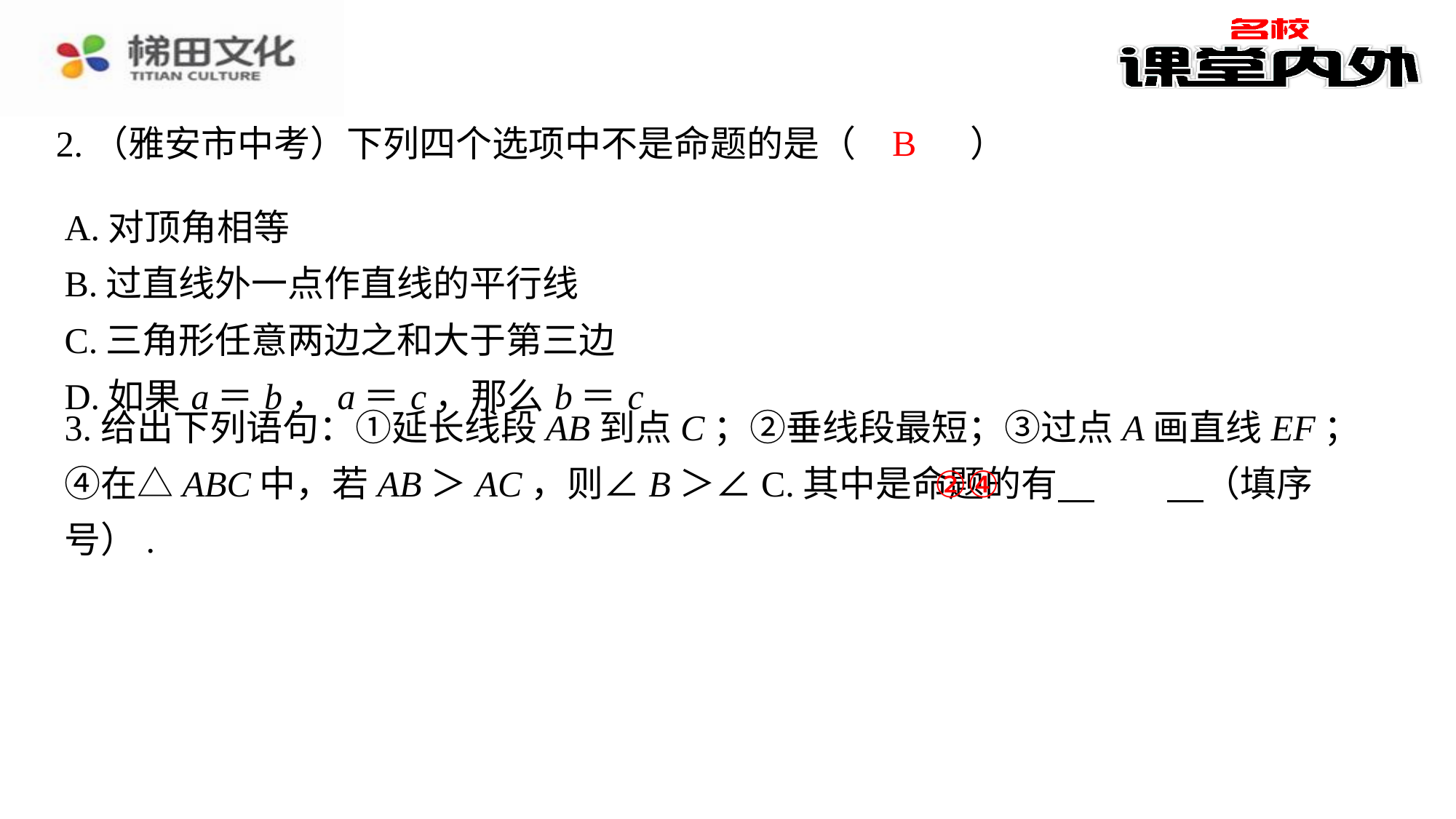

B
2.（雅安市中考）下列四个选项中不是命题的是（　B　）
| A.对顶角相等 |
| --- |
| B.过直线外一点作直线的平行线 |
| C.三角形任意两边之和大于第三边 |
| D.如果a＝b，a＝c，那么b＝c |
3.给出下列语句：①延长线段AB到点C；②垂线段最短；③过点A画直线EF；④在△ABC中，若AB＞AC，则∠B＞∠C.其中是命题的有 　②④　⁠（填序号）.
②④